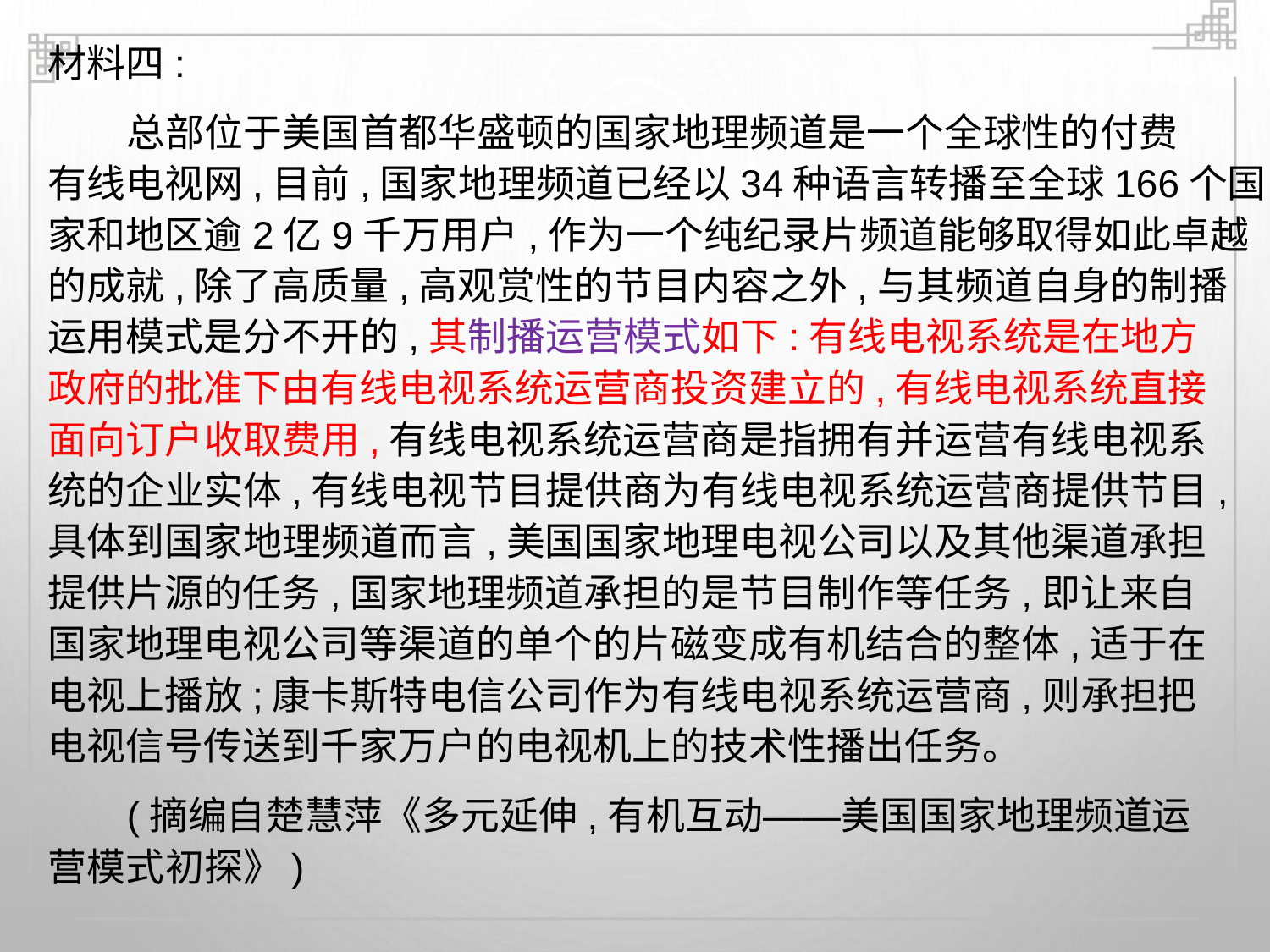

材料四:
总部位于美国首都华盛顿的国家地理频道是一个全球性的付费
有线电视网,目前,国家地理频道已经以34种语言转播至全球166个国
家和地区逾2亿9千万用户,作为一个纯纪录片频道能够取得如此卓越
的成就,除了高质量,高观赏性的节目内容之外,与其频道自身的制播
运用模式是分不开的,其制播运营模式如下:有线电视系统是在地方
政府的批准下由有线电视系统运营商投资建立的,有线电视系统直接
面向订户收取费用,有线电视系统运营商是指拥有并运营有线电视系
统的企业实体,有线电视节目提供商为有线电视系统运营商提供节目,
具体到国家地理频道而言,美国国家地理电视公司以及其他渠道承担
提供片源的任务,国家地理频道承担的是节目制作等任务,即让来自
国家地理电视公司等渠道的单个的片磁变成有机结合的整体,适于在
电视上播放;康卡斯特电信公司作为有线电视系统运营商,则承担把
电视信号传送到千家万户的电视机上的技术性播出任务。
(摘编自楚慧萍《多元延伸,有机互动——美国国家地理频道运
营模式初探》)